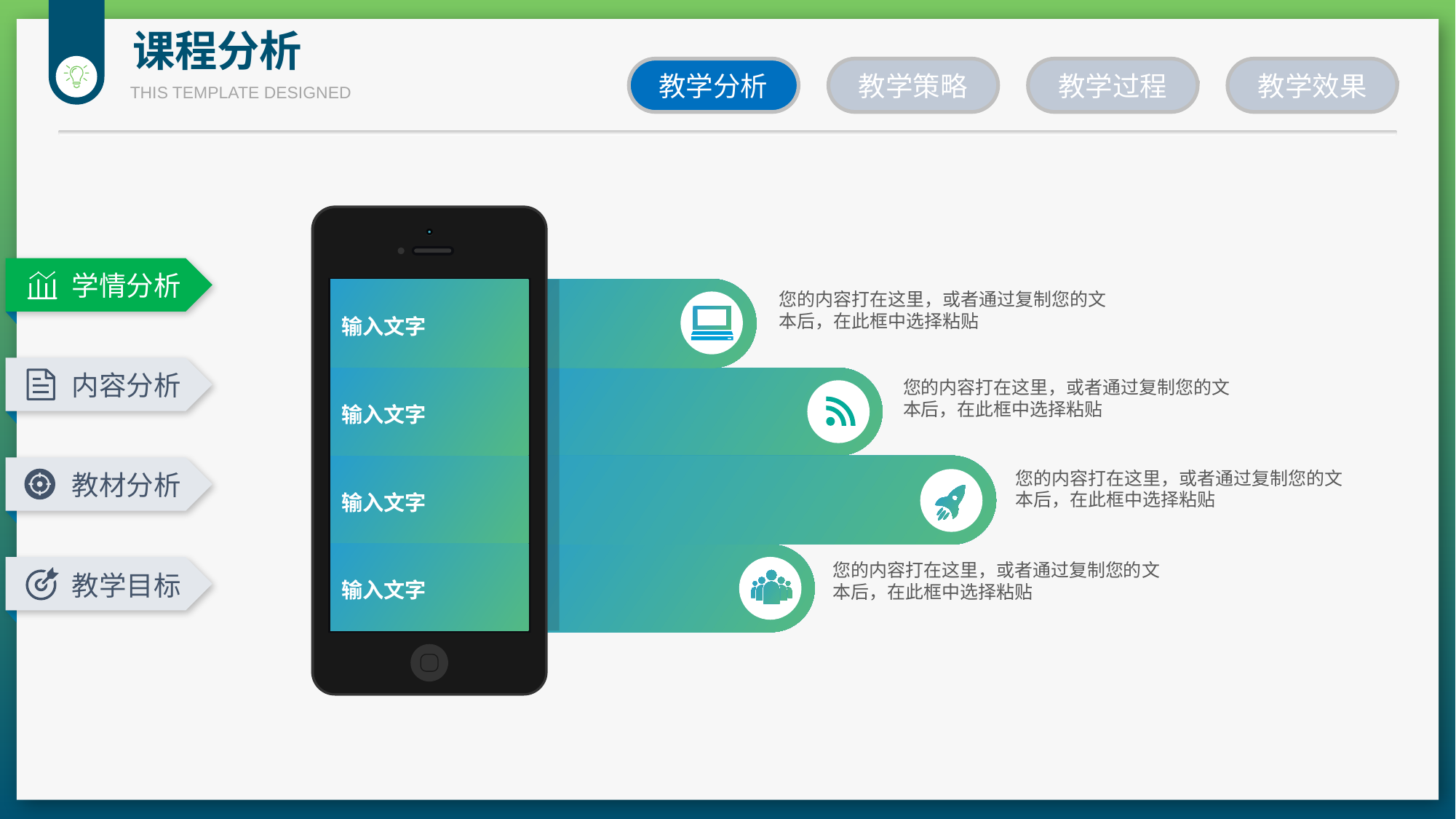

课程分析

教学分析
教学策略
教学过程
教学效果

THIS TEMPLATE DESIGNED

学情分析

输入文字

您的内容打在这里，或者通过复制您的文本后，在此框中选择粘贴

内容分析

输入文字

您的内容打在这里，或者通过复制您的文本后，在此框中选择粘贴

输入文字

教材分析

您的内容打在这里，或者通过复制您的文本后，在此框中选择粘贴
输入文字

教学目标

您的内容打在这里，或者通过复制您的文本后，在此框中选择粘贴